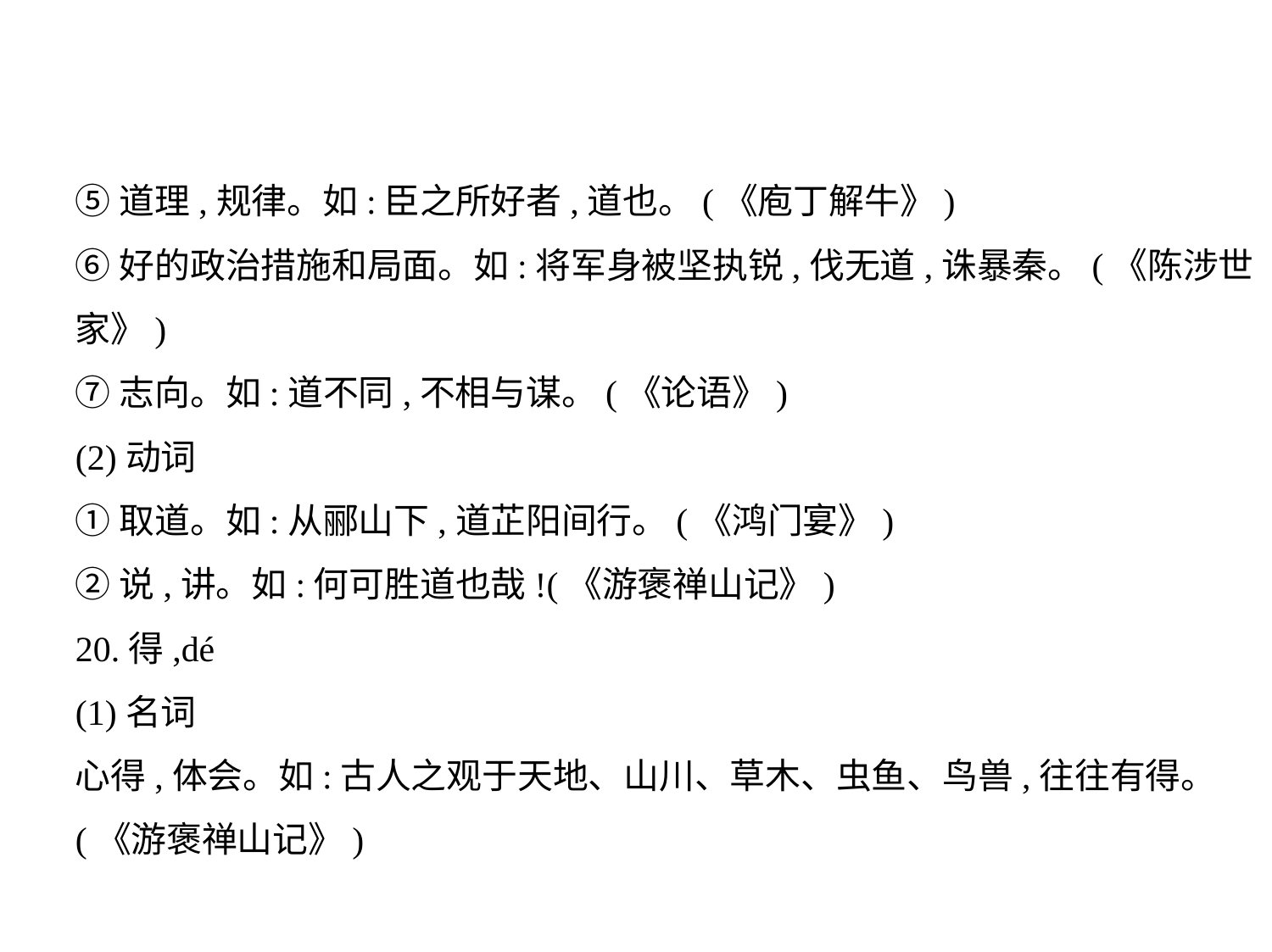

⑤道理,规律。如:臣之所好者,道也。(《庖丁解牛》)
⑥好的政治措施和局面。如:将军身被坚执锐,伐无道,诛暴秦。(《陈涉世
家》)
⑦志向。如:道不同,不相与谋。(《论语》)
(2)动词
①取道。如:从郦山下,道芷阳间行。(《鸿门宴》)
②说,讲。如:何可胜道也哉!(《游褒禅山记》)
20.得,dé
(1)名词
心得,体会。如:古人之观于天地、山川、草木、虫鱼、鸟兽,往往有得。
(《游褒禅山记》)